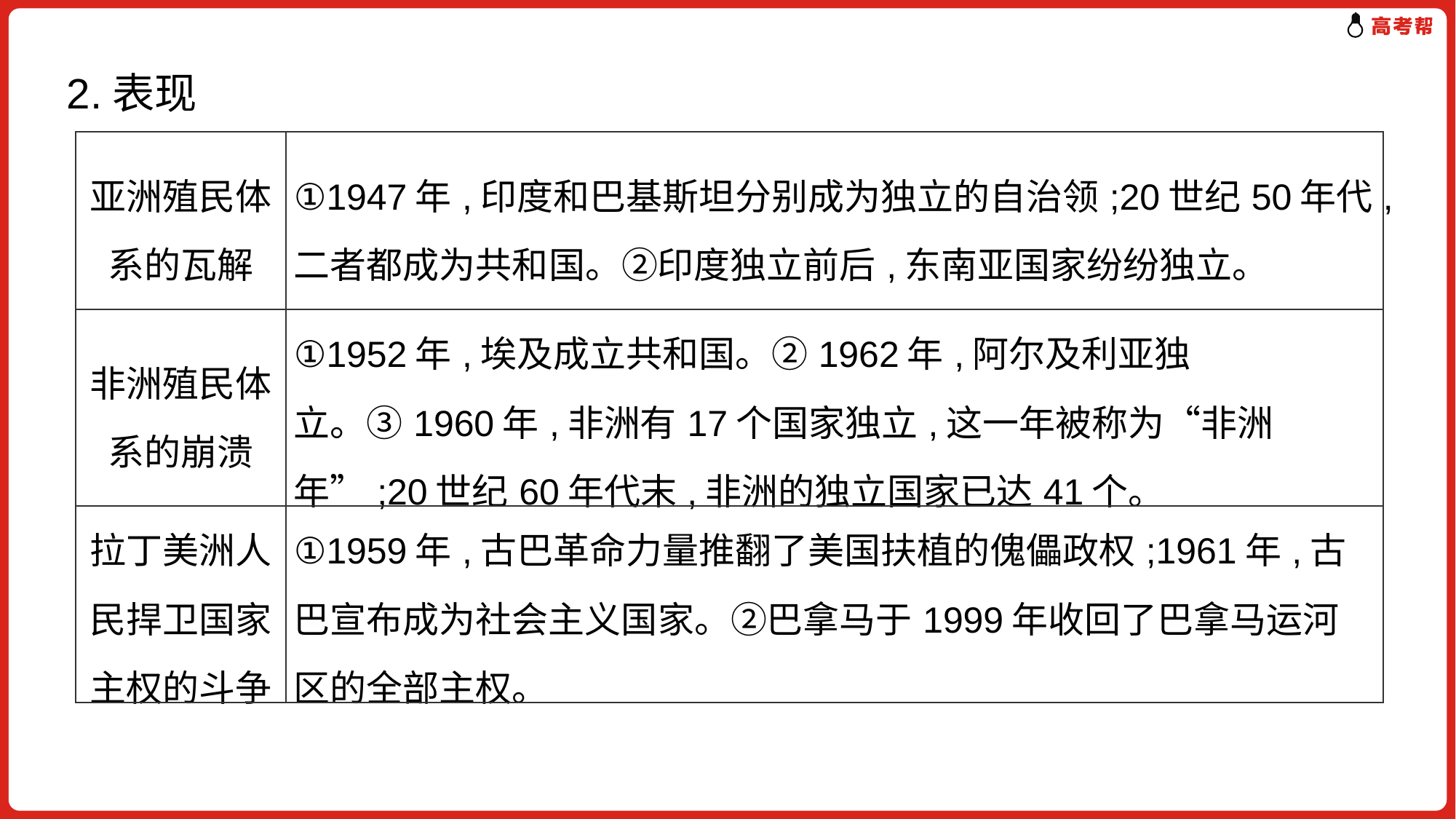

2.表现
| 亚洲殖民体系的瓦解 | ①1947年,印度和巴基斯坦分别成为独立的自治领;20世纪50年代,二者都成为共和国。②印度独立前后,东南亚国家纷纷独立。 |
| --- | --- |
| 非洲殖民体系的崩溃 | ①1952年,埃及成立共和国。②1962年,阿尔及利亚独立。③1960年,非洲有17个国家独立,这一年被称为“非洲年”;20世纪60年代末,非洲的独立国家已达41个。 |
| 拉丁美洲人民捍卫国家主权的斗争 | ①1959年,古巴革命力量推翻了美国扶植的傀儡政权;1961年,古巴宣布成为社会主义国家。②巴拿马于1999年收回了巴拿马运河区的全部主权。 |